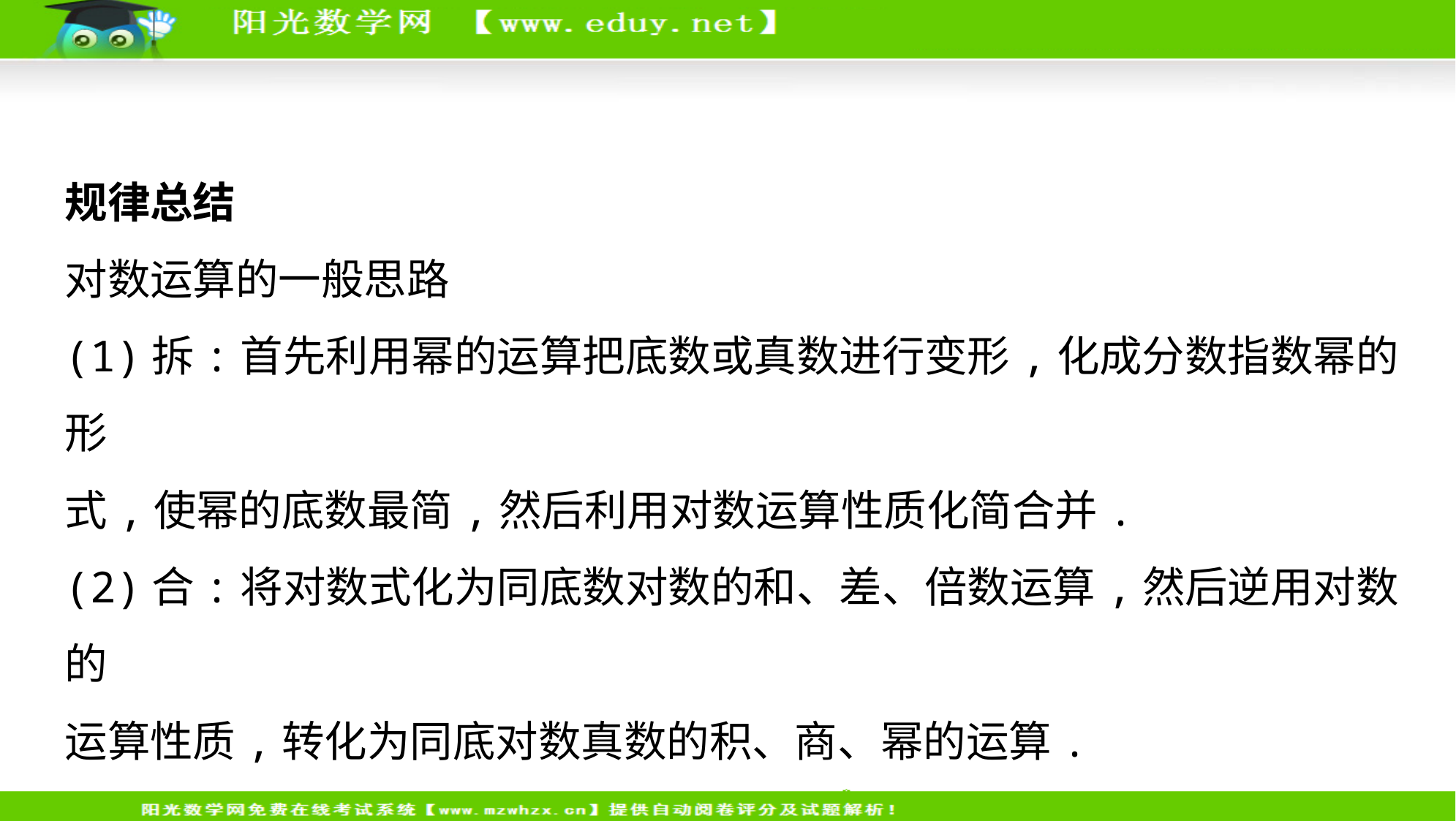

规律总结
对数运算的一般思路
(1)拆:首先利用幂的运算把底数或真数进行变形,化成分数指数幂的形
式,使幂的底数最简,然后利用对数运算性质化简合并.
(2)合:将对数式化为同底数对数的和、差、倍数运算,然后逆用对数的
运算性质,转化为同底对数真数的积、商、幂的运算.